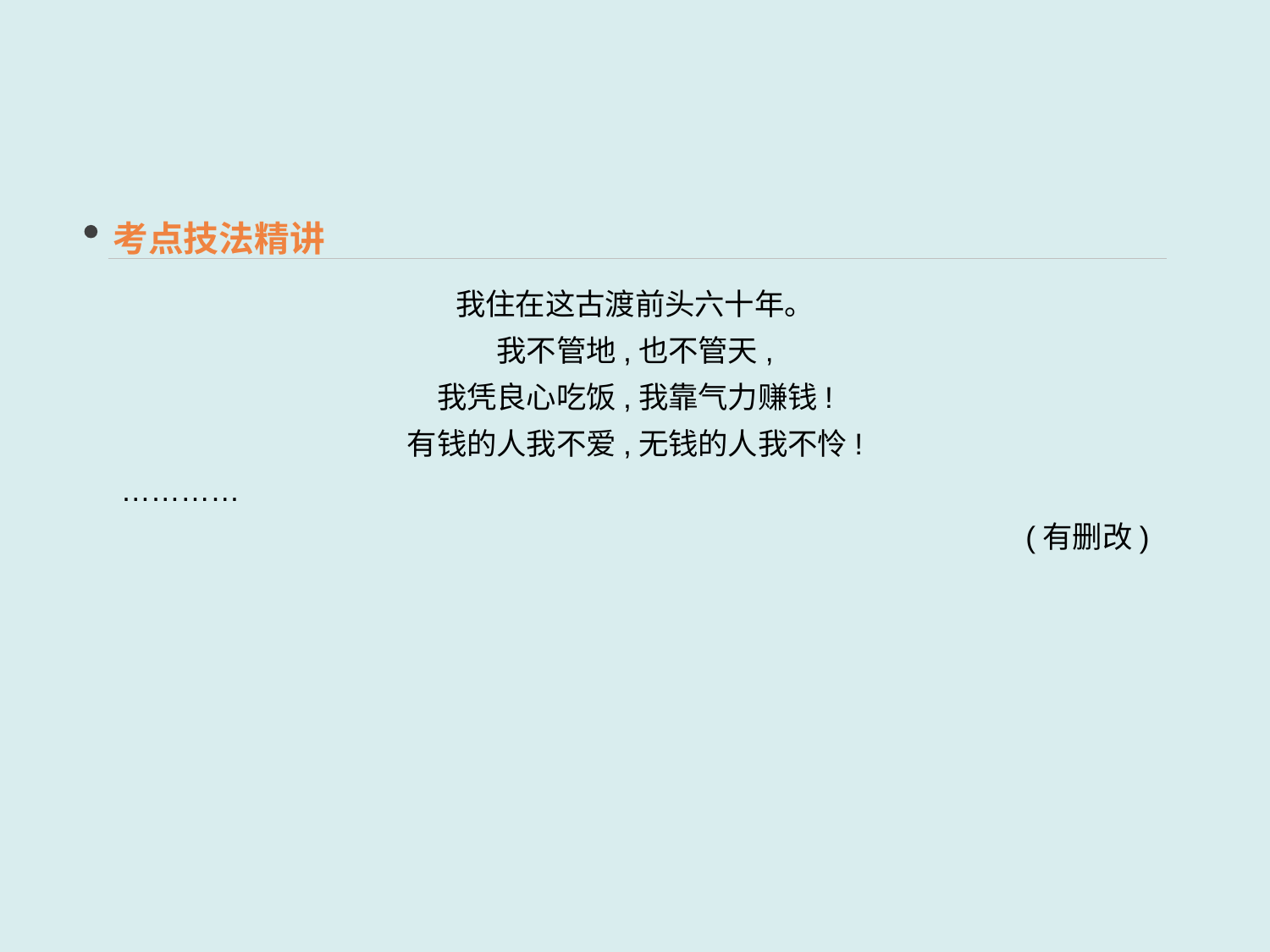

考点技法精讲

我住在这古渡前头六十年。
我不管地,也不管天,
我凭良心吃饭,我靠气力赚钱!
有钱的人我不爱,无钱的人我不怜!
…………
(有删改)